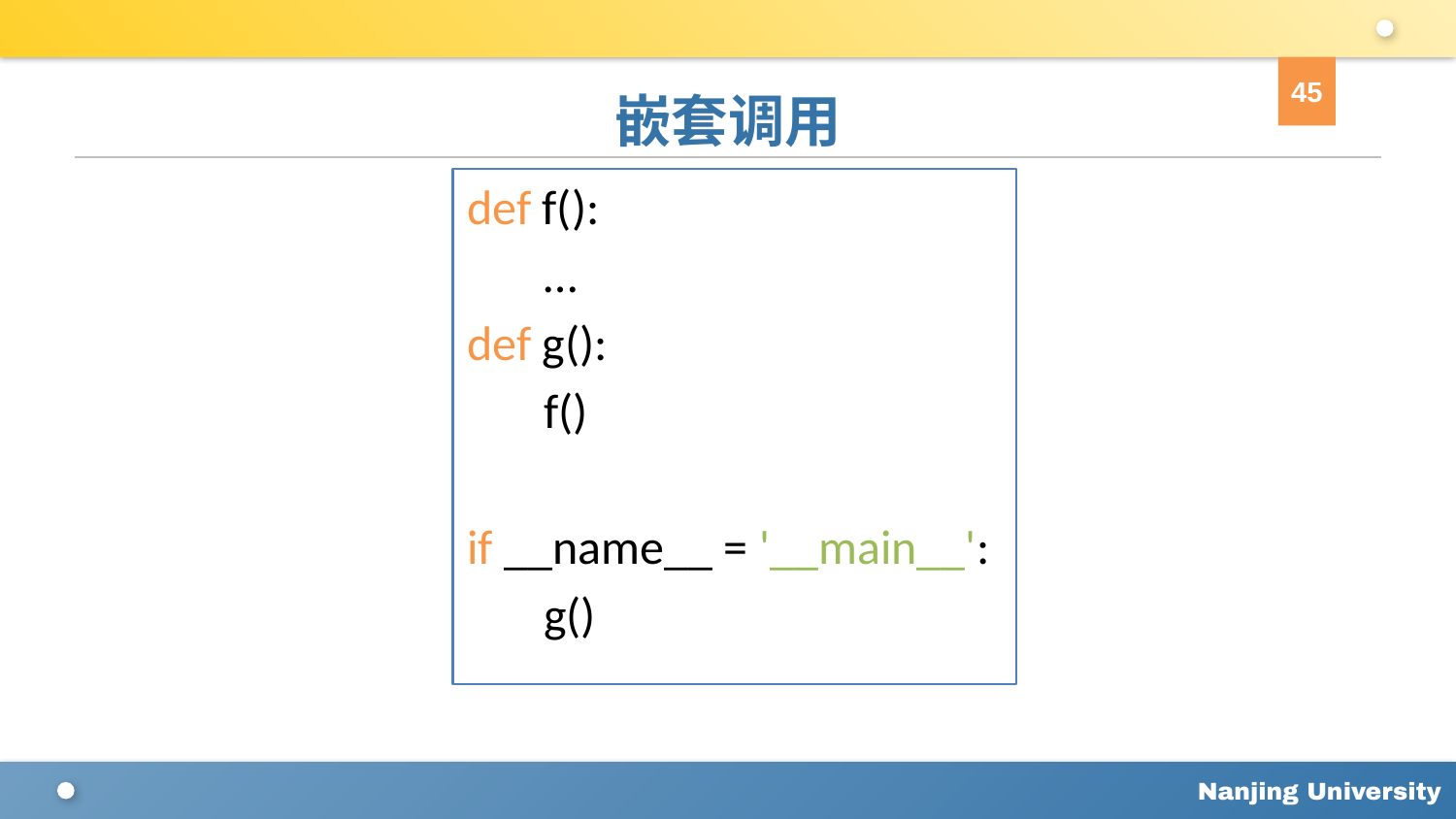

45
# 嵌套调用
def f():
       …
def g():
       f()

if __name__ = '__main__':
       g()